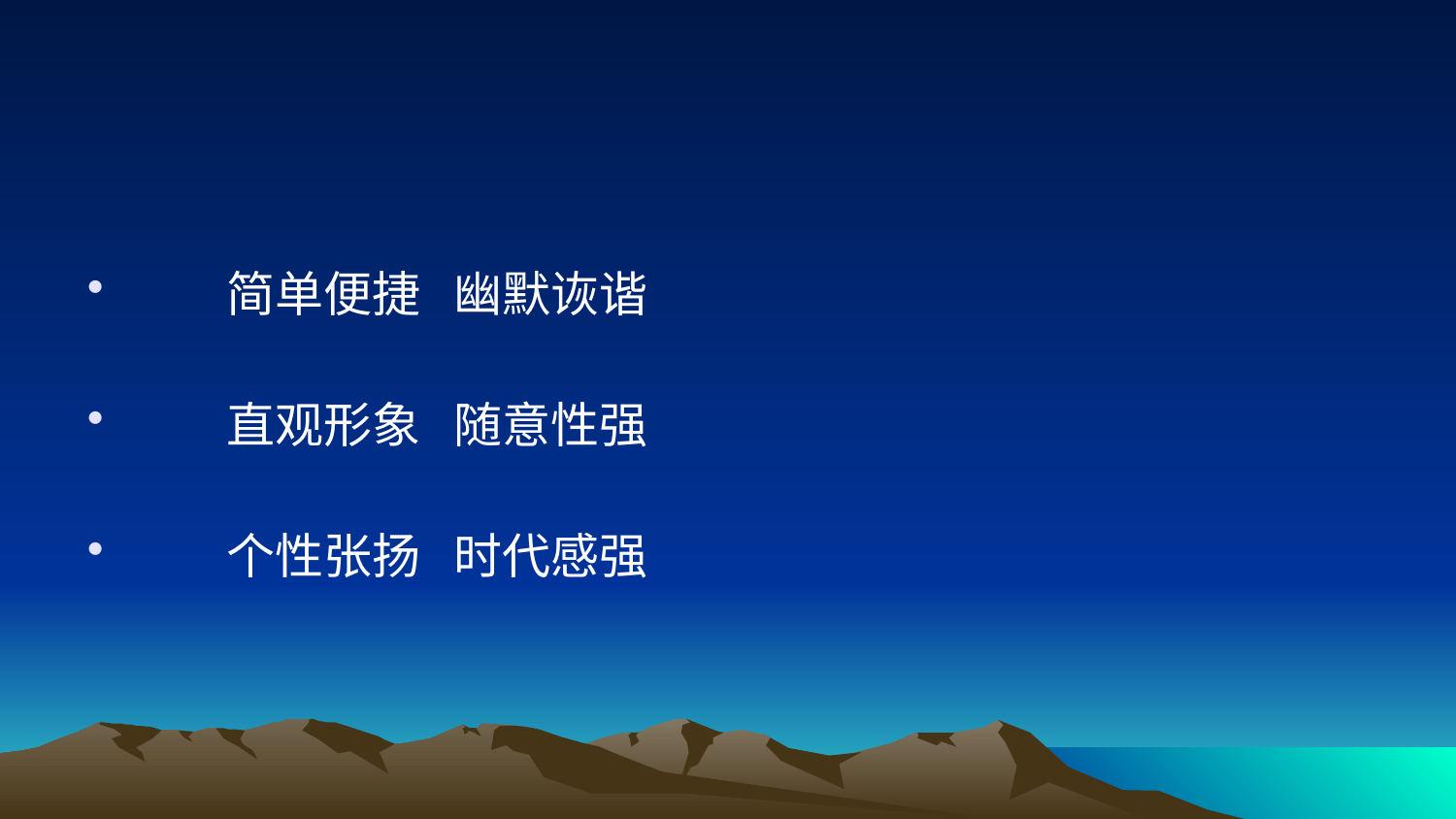

#

        简单便捷   幽默诙谐

        直观形象   随意性强

        个性张扬   时代感强